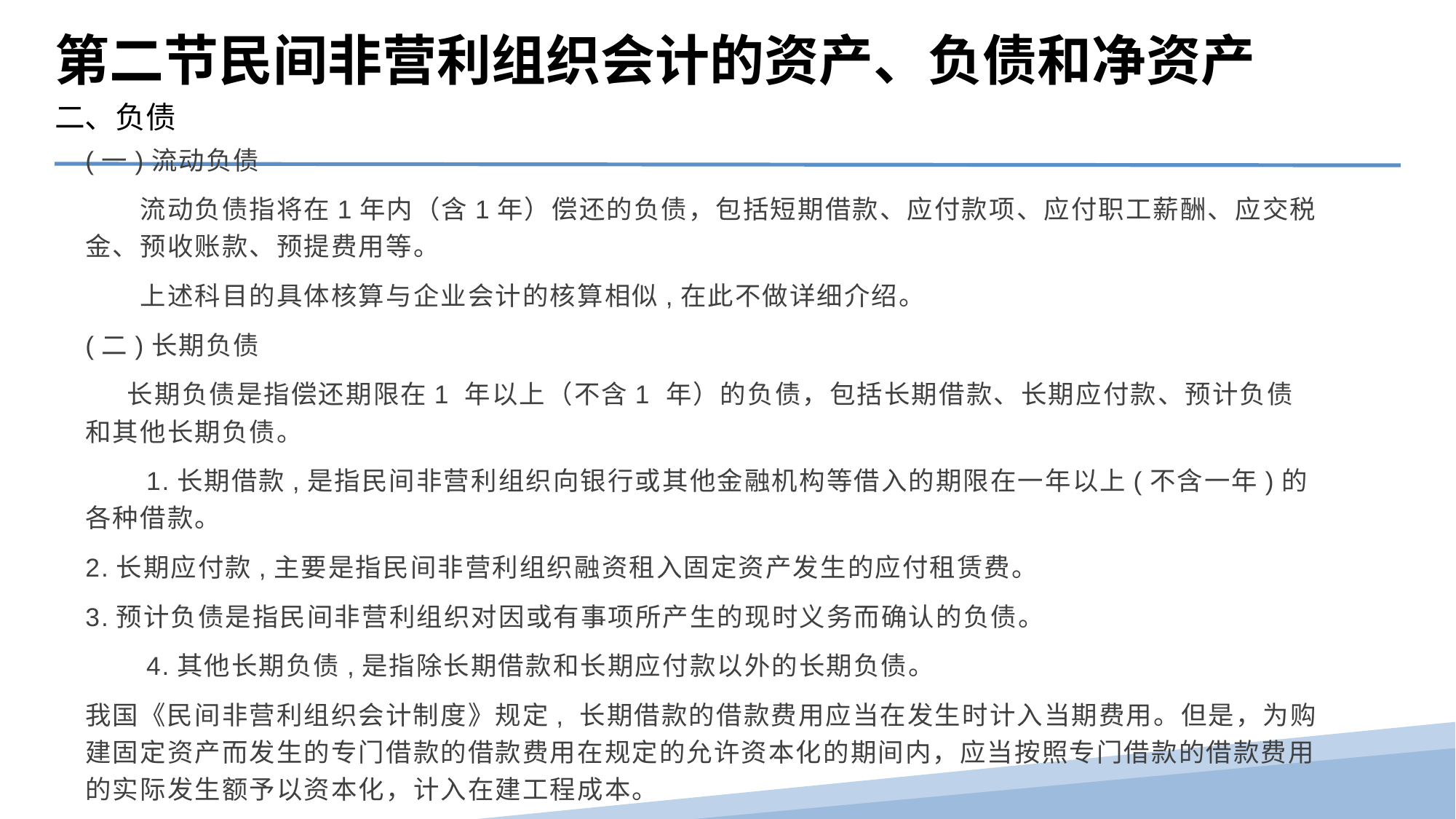

第二节民间非营利组织会计的资产、负债和净资产
二、负债
(一)流动负债
　　流动负债指将在1年内（含1年）偿还的负债，包括短期借款、应付款项、应付职工薪酬、应交税金、预收账款、预提费用等。
　　上述科目的具体核算与企业会计的核算相似,在此不做详细介绍。
(二)长期负债
　  长期负债是指偿还期限在1 年以上（不含1 年）的负债，包括长期借款、长期应付款、预计负债和其他长期负债。
　　1.长期借款,是指民间非营利组织向银行或其他金融机构等借入的期限在一年以上(不含一年)的各种借款。
2.长期应付款,主要是指民间非营利组织融资租入固定资产发生的应付租赁费。
3.预计负债是指民间非营利组织对因或有事项所产生的现时义务而确认的负债。
　　4.其他长期负债,是指除长期借款和长期应付款以外的长期负债。
我国《民间非营利组织会计制度》规定, 长期借款的借款费用应当在发生时计入当期费用。但是，为购建固定资产而发生的专门借款的借款费用在规定的允许资本化的期间内，应当按照专门借款的借款费用的实际发生额予以资本化，计入在建工程成本。